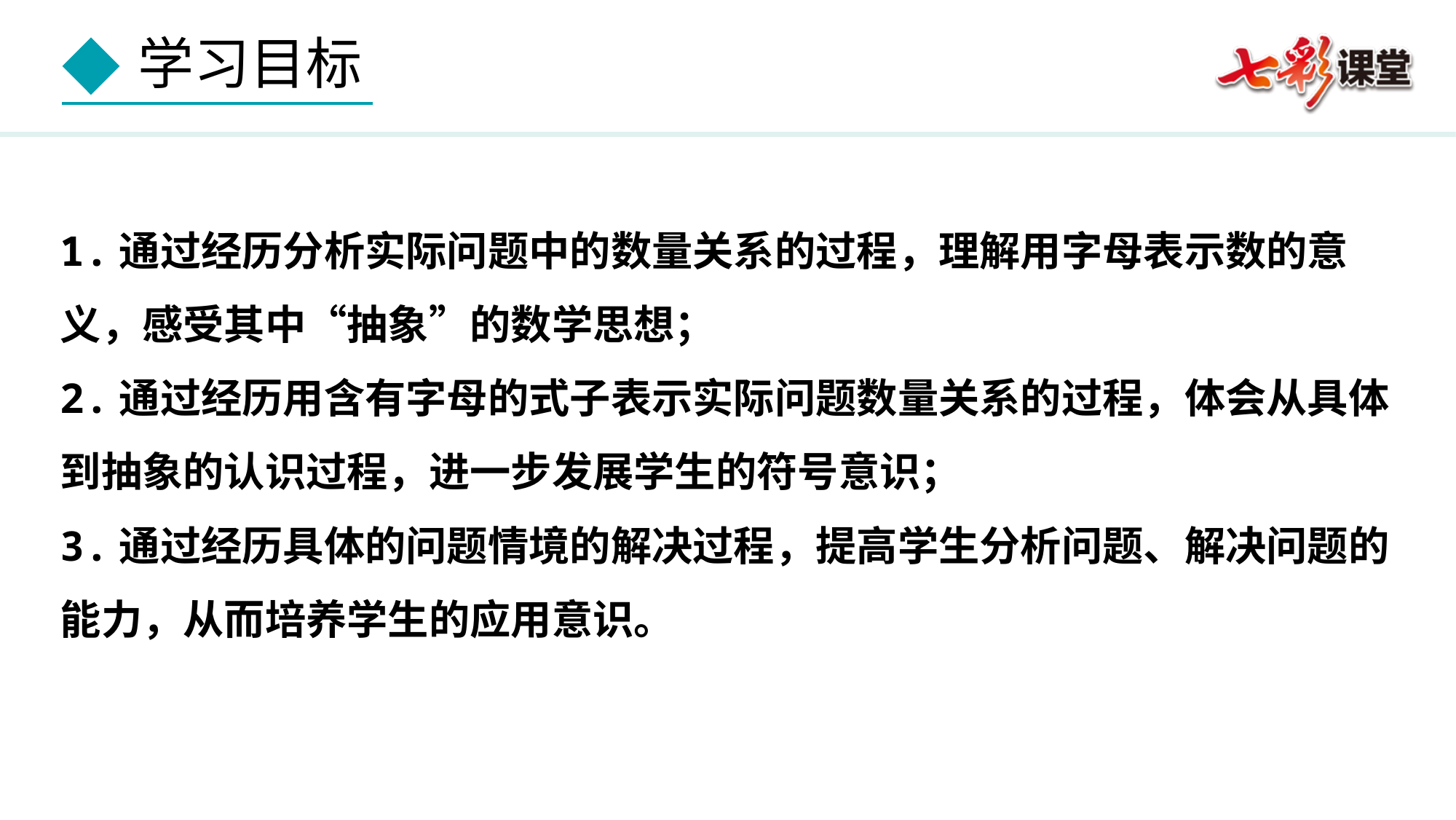

1.通过经历分析实际问题中的数量关系的过程，理解用字母表示数的意义，感受其中“抽象”的数学思想；
2.通过经历用含有字母的式子表示实际问题数量关系的过程，体会从具体到抽象的认识过程，进一步发展学生的符号意识；
3.通过经历具体的问题情境的解决过程，提高学生分析问题、解决问题的能力，从而培养学生的应用意识。